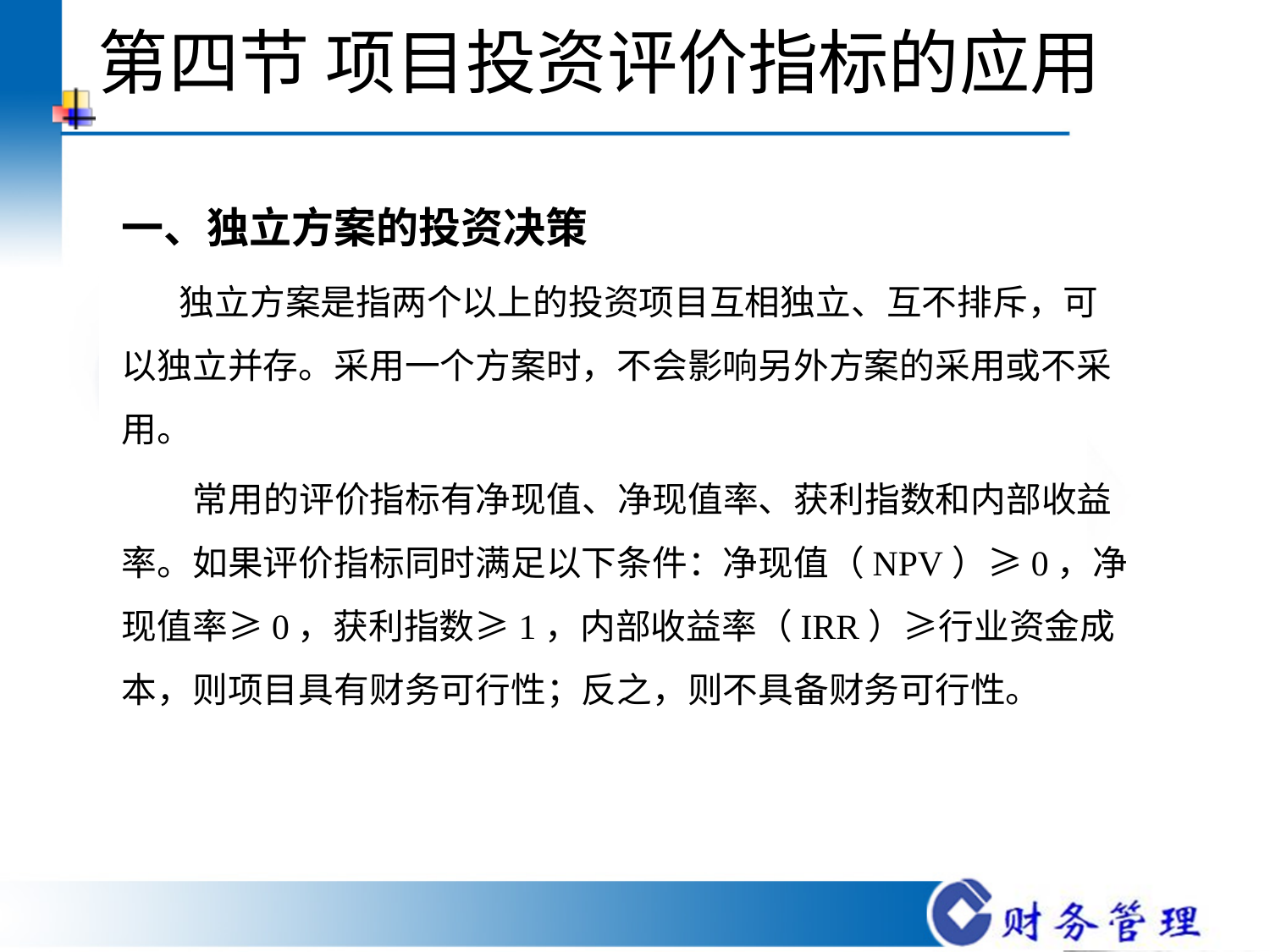

# 第四节 项目投资评价指标的应用
一、独立方案的投资决策
        独立方案是指两个以上的投资项目互相独立、互不排斥，可以独立并存。采用一个方案时，不会影响另外方案的采用或不采用。
        常用的评价指标有净现值、净现值率、获利指数和内部收益率。如果评价指标同时满足以下条件：净现值（NPV）≥0，净现值率≥0，获利指数≥1，内部收益率（IRR）≥行业资金成本，则项目具有财务可行性；反之，则不具备财务可行性。
19